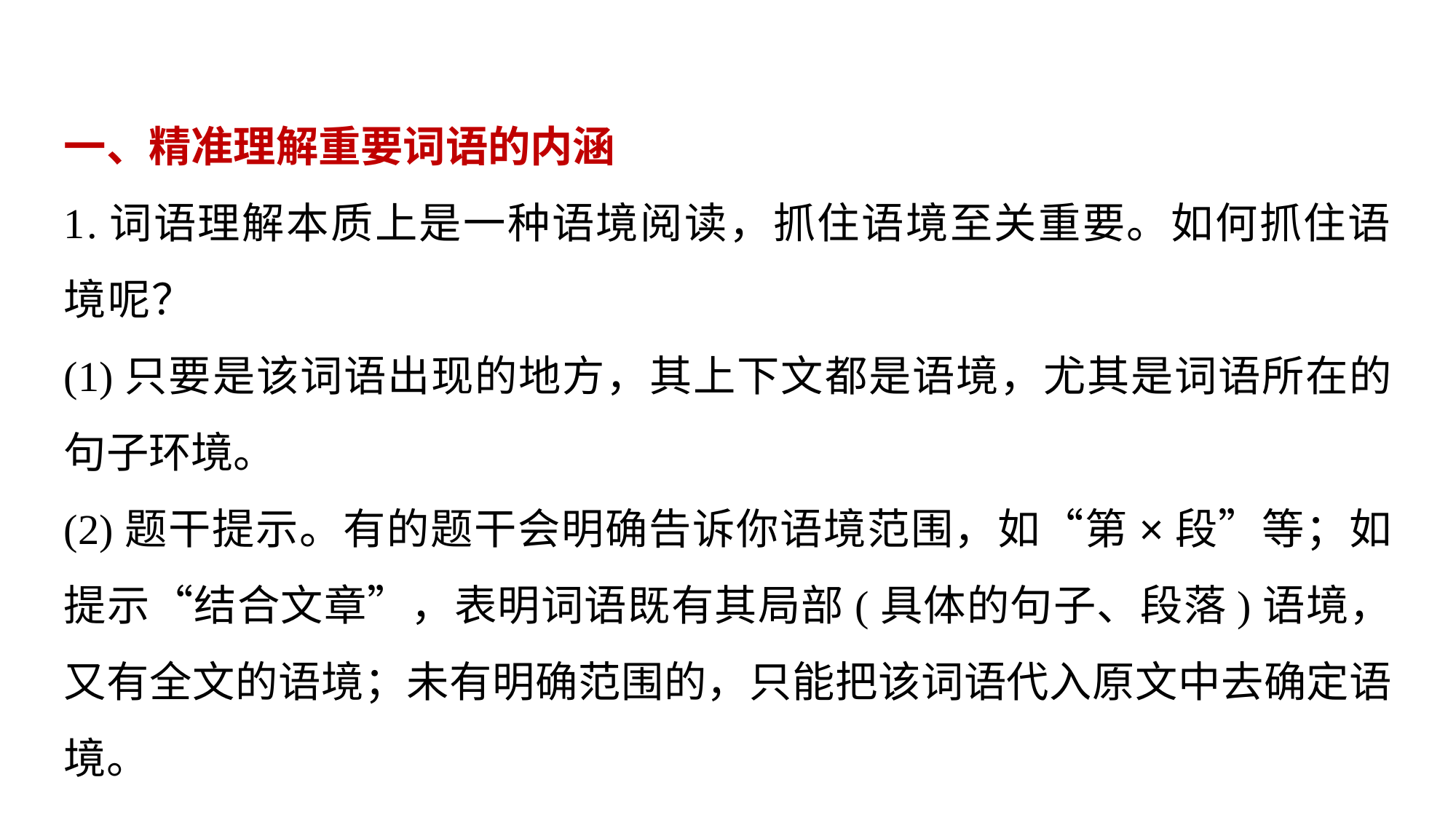

一、精准理解重要词语的内涵
1.词语理解本质上是一种语境阅读，抓住语境至关重要。如何抓住语境呢？
(1)只要是该词语出现的地方，其上下文都是语境，尤其是词语所在的句子环境。
(2)题干提示。有的题干会明确告诉你语境范围，如“第×段”等；如提示“结合文章”，表明词语既有其局部(具体的句子、段落)语境，又有全文的语境；未有明确范围的，只能把该词语代入原文中去确定语境。